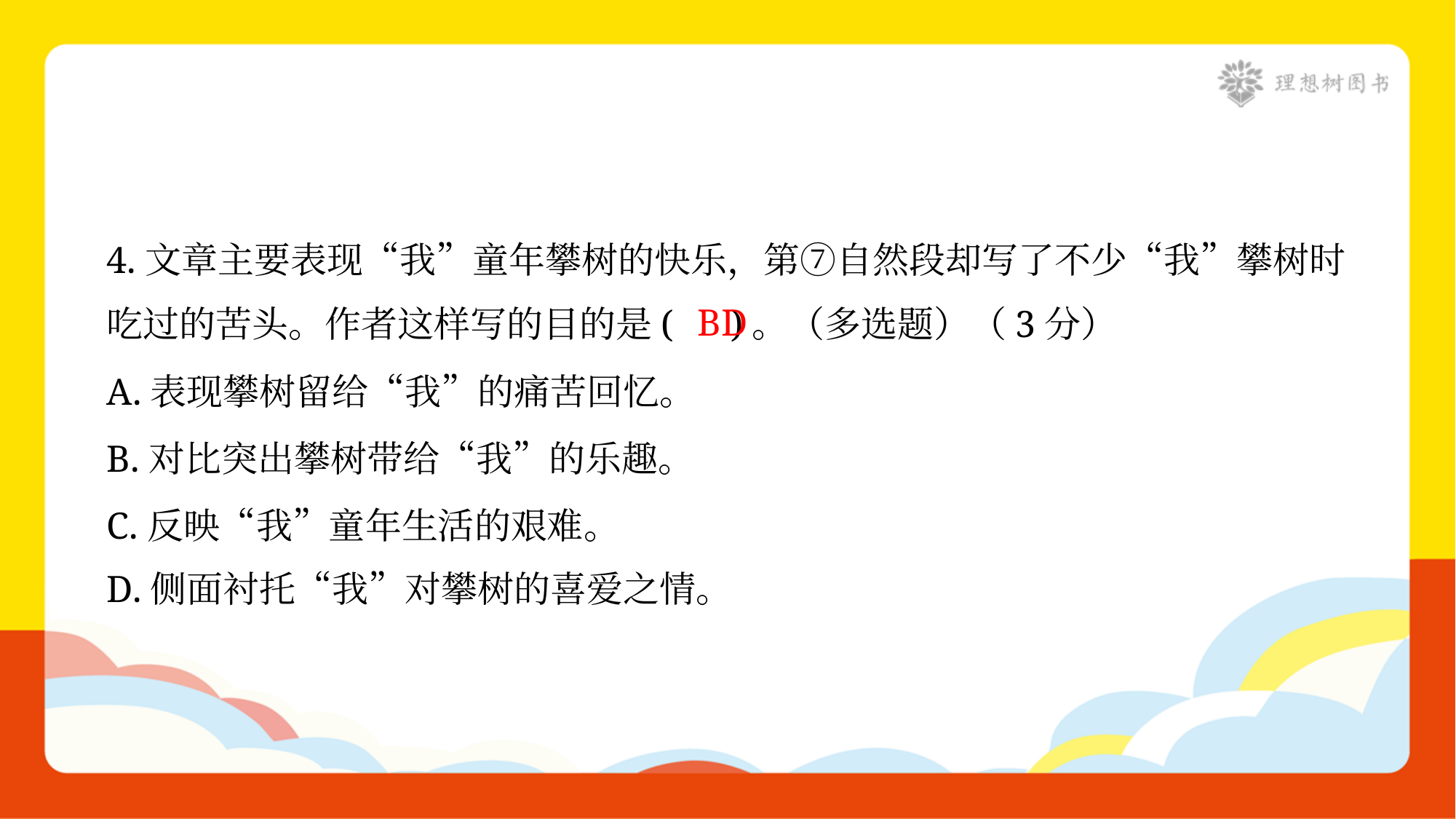

4.文章主要表现“我”童年攀树的快乐，第⑦自然段却写了不少“我”攀树时
吃过的苦头。作者这样写的目的是(      )。（多选题）（3分）
BD
A.表现攀树留给“我”的痛苦回忆。
B.对比突出攀树带给“我”的乐趣。
C.反映“我”童年生活的艰难。
D.侧面衬托“我”对攀树的喜爱之情。